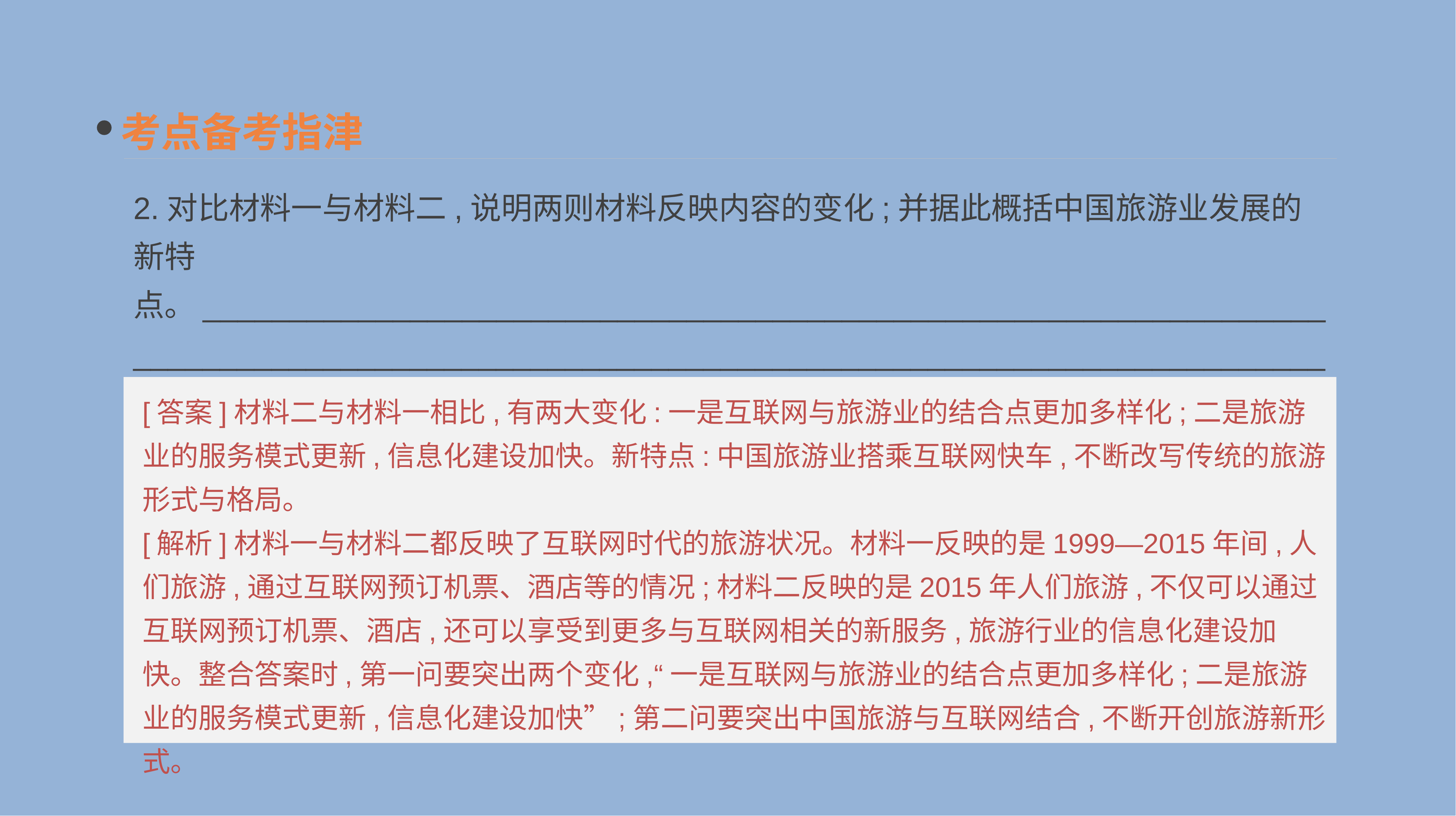

考点备考指津

2.对比材料一与材料二,说明两则材料反映内容的变化;并据此概括中国旅游业发展的新特点。__________________________________________________________________________________________________________________________________________________________________________

[答案]材料二与材料一相比,有两大变化:一是互联网与旅游业的结合点更加多样化;二是旅游业的服务模式更新,信息化建设加快。新特点:中国旅游业搭乘互联网快车,不断改写传统的旅游形式与格局。
[解析]材料一与材料二都反映了互联网时代的旅游状况。材料一反映的是1999—2015年间,人们旅游,通过互联网预订机票、酒店等的情况;材料二反映的是2015年人们旅游,不仅可以通过互联网预订机票、酒店,还可以享受到更多与互联网相关的新服务,旅游行业的信息化建设加快。整合答案时,第一问要突出两个变化,“一是互联网与旅游业的结合点更加多样化;二是旅游业的服务模式更新,信息化建设加快”;第二问要突出中国旅游与互联网结合,不断开创旅游新形式。